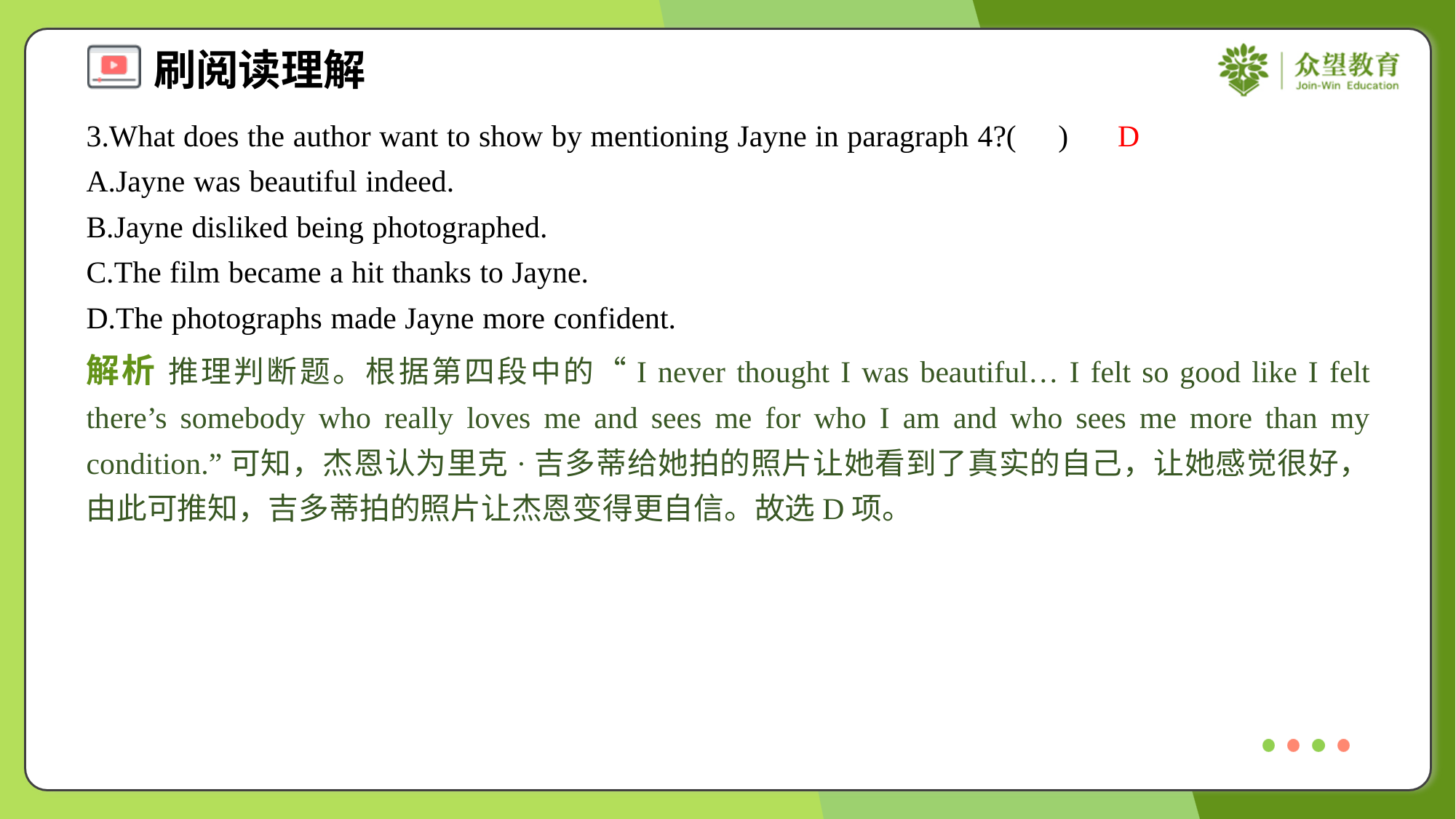

3.What does the author want to show by mentioning Jayne in paragraph 4?(     )
D
A.Jayne was beautiful indeed.
B.Jayne disliked being photographed.
C.The film became a hit thanks to Jayne.
D.The photographs made Jayne more confident.
解析 推理判断题。根据第四段中的“I never thought I was beautiful… I felt so good like I felt there’s somebody who really loves me and sees me for who I am and who sees me more than my condition.”可知，杰恩认为里克·吉多蒂给她拍的照片让她看到了真实的自己，让她感觉很好，由此可推知，吉多蒂拍的照片让杰恩变得更自信。故选D项。